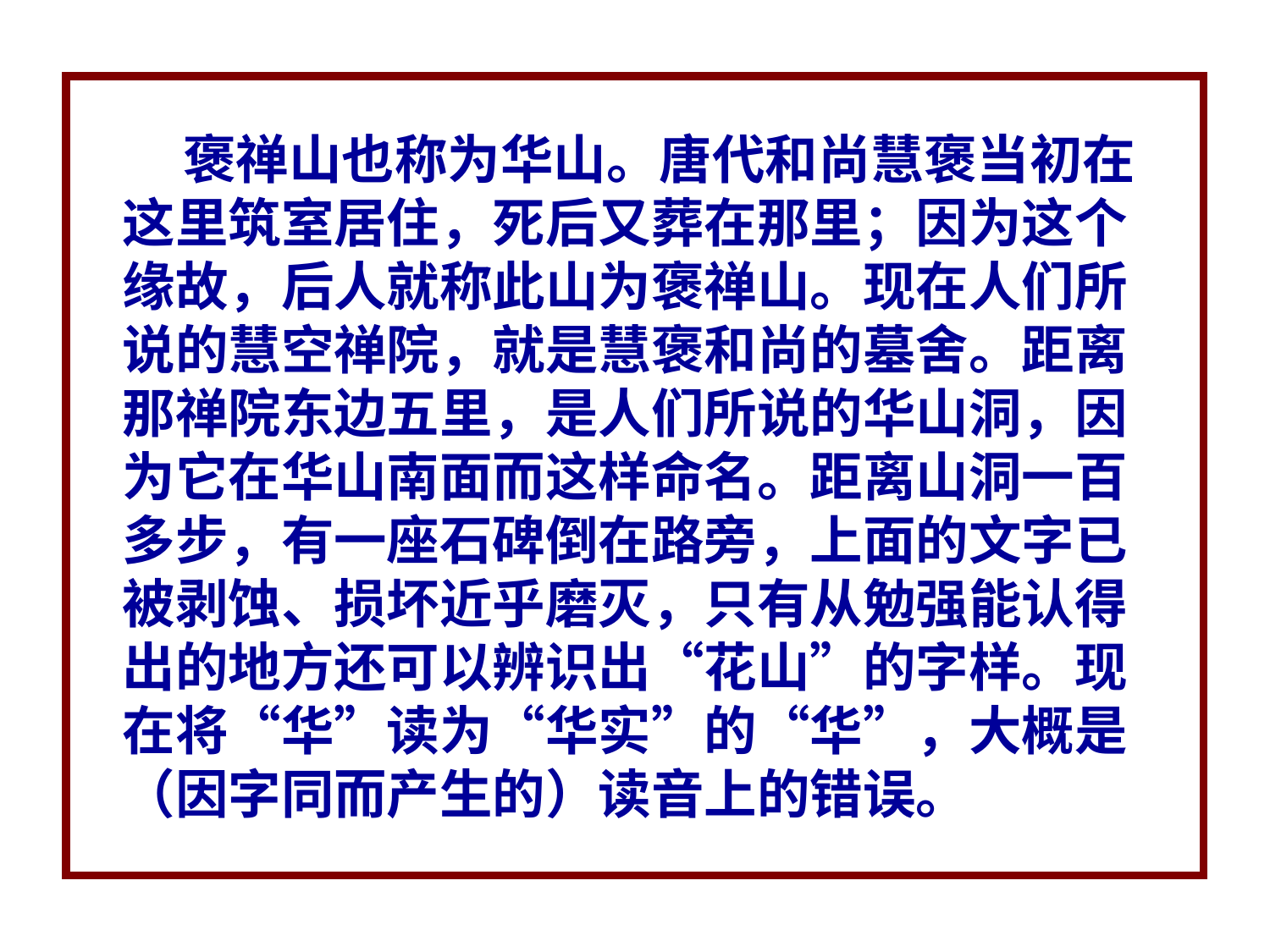

褒禅山也称为华山。唐代和尚慧褒当初在这里筑室居住，死后又葬在那里；因为这个缘故，后人就称此山为褒禅山。现在人们所说的慧空禅院，就是慧褒和尚的墓舍。距离那禅院东边五里，是人们所说的华山洞，因为它在华山南面而这样命名。距离山洞一百多步，有一座石碑倒在路旁，上面的文字已被剥蚀、损坏近乎磨灭，只有从勉强能认得出的地方还可以辨识出“花山”的字样。现在将“华”读为“华实”的“华”，大概是（因字同而产生的）读音上的错误。